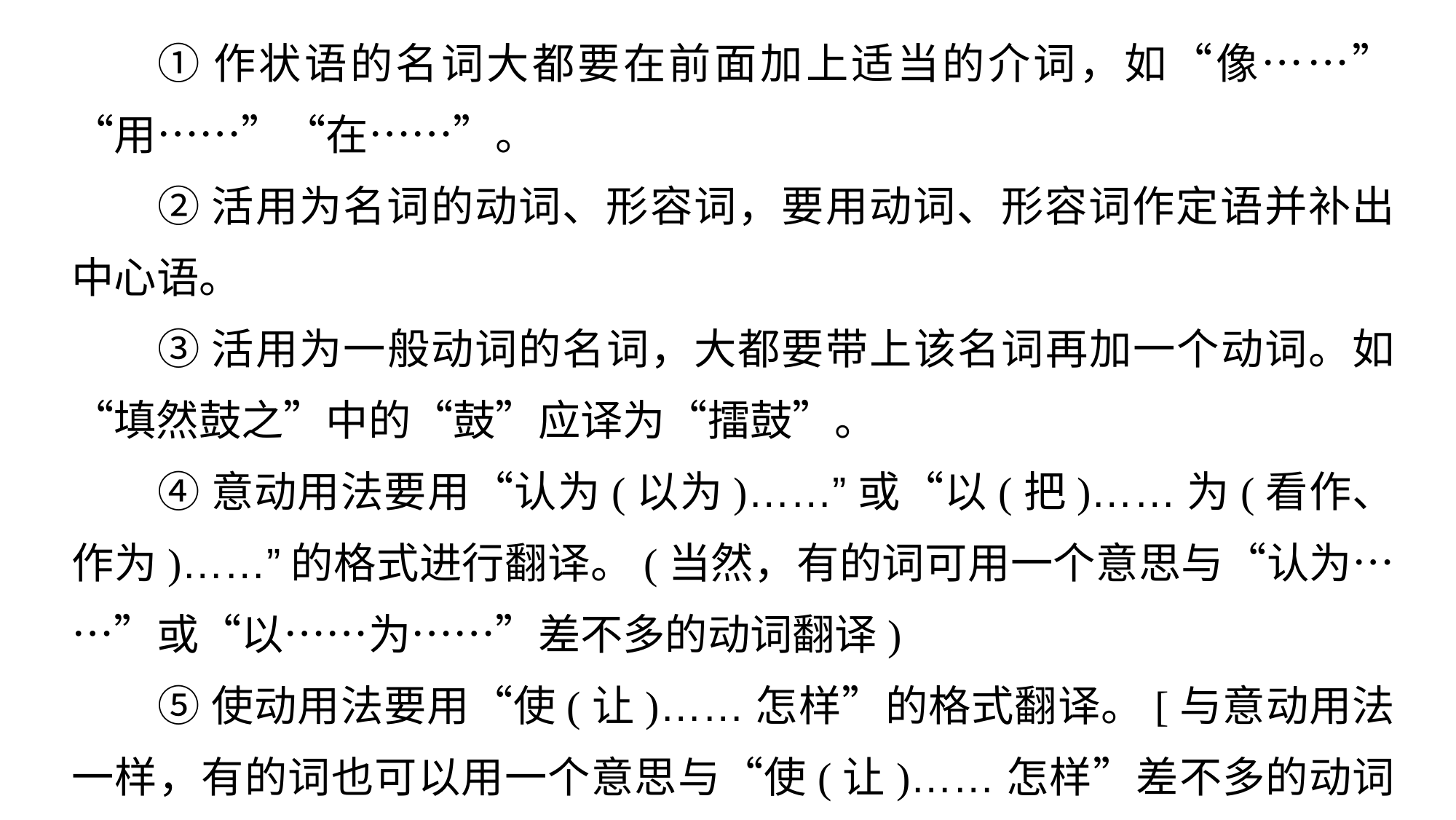

①作状语的名词大都要在前面加上适当的介词，如“像……”“用……”“在……”。
②活用为名词的动词、形容词，要用动词、形容词作定语并补出中心语。
③活用为一般动词的名词，大都要带上该名词再加一个动词。如“填然鼓之”中的“鼓”应译为“擂鼓”。
④意动用法要用“认为(以为)……”或“以(把)……为(看作、作为)……”的格式进行翻译。(当然，有的词可用一个意思与“认为……”或“以……为……”差不多的动词翻译)
⑤使动用法要用“使(让)……怎样”的格式翻译。[与意动用法一样，有的词也可以用一个意思与“使(让)……怎样”差不多的动词翻译]